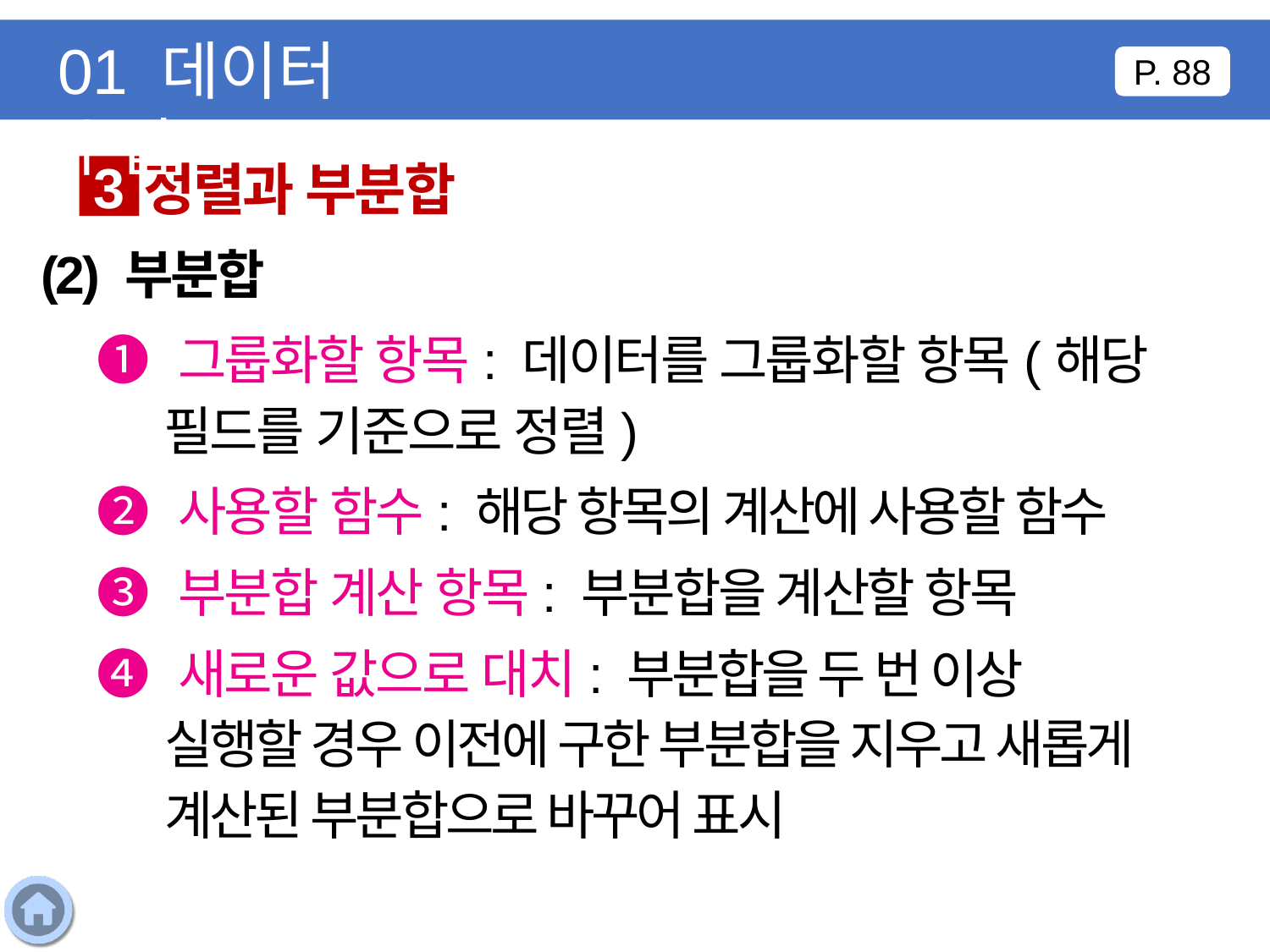

01 데이터 수집
P. 88
정렬과 부분합
3
(2) 부분합
❶ 그룹화할 항목: 데이터를 그룹화할 항목(해당 필드를 기준으로 정렬)
❷ 사용할 함수: 해당 항목의 계산에 사용할 함수
❸ 부분합 계산 항목: 부분합을 계산할 항목
❹ 새로운 값으로 대치: 부분합을 두 번 이상 실행할 경우 이전에 구한 부분합을 지우고 새롭게 계산된 부분합으로 바꾸어 표시